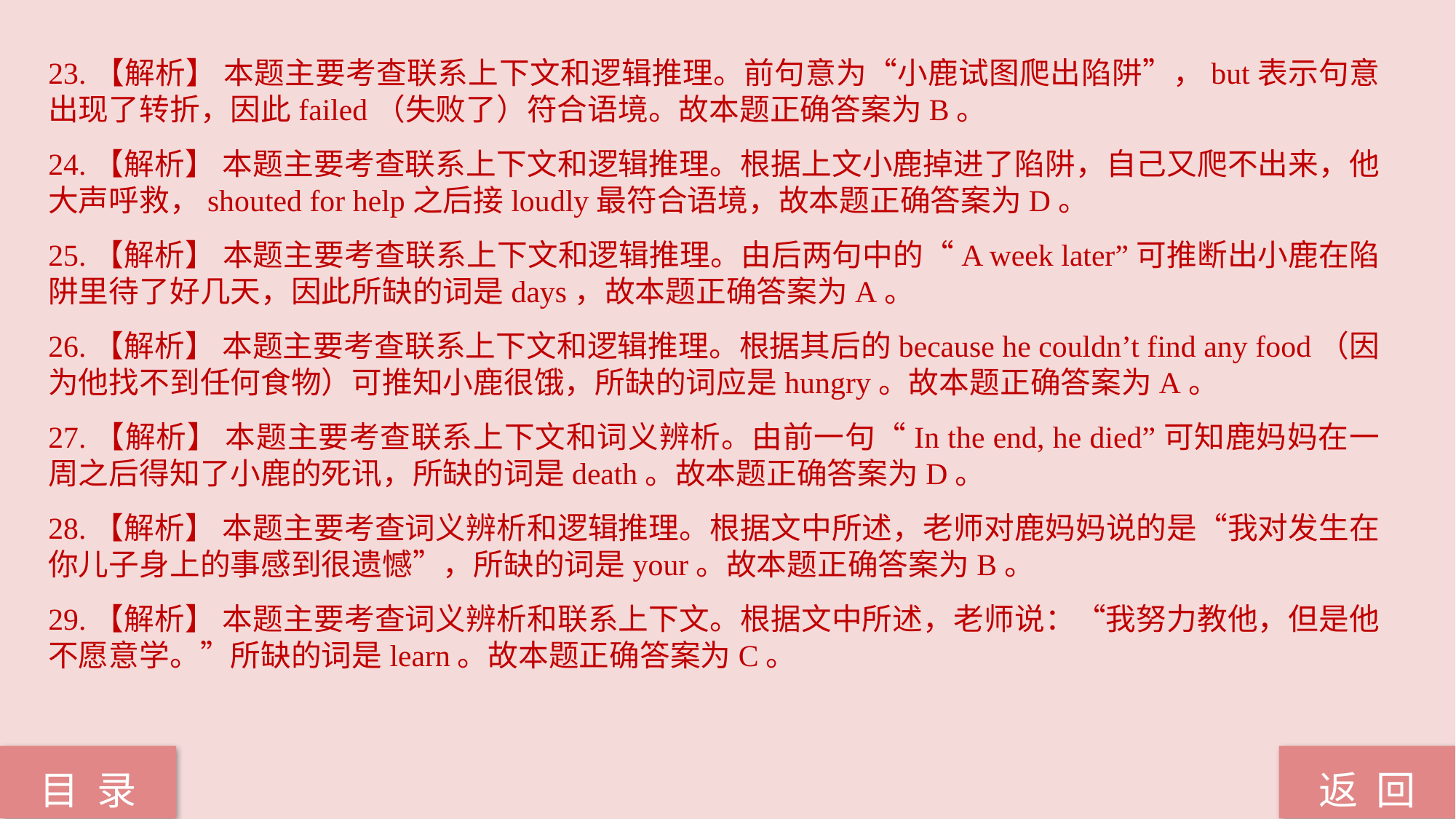

23.【解析】 本题主要考查联系上下文和逻辑推理。前句意为“小鹿试图爬出陷阱”，but表示句意出现了转折，因此failed（失败了）符合语境。故本题正确答案为B。
24.【解析】 本题主要考查联系上下文和逻辑推理。根据上文小鹿掉进了陷阱，自己又爬不出来，他大声呼救，shouted for help之后接loudly最符合语境，故本题正确答案为D。
25.【解析】 本题主要考查联系上下文和逻辑推理。由后两句中的“A week later”可推断出小鹿在陷阱里待了好几天，因此所缺的词是days，故本题正确答案为A。
26.【解析】 本题主要考查联系上下文和逻辑推理。根据其后的because he couldn’t find any food（因为他找不到任何食物）可推知小鹿很饿，所缺的词应是hungry。故本题正确答案为A。
27.【解析】 本题主要考查联系上下文和词义辨析。由前一句“In the end, he died”可知鹿妈妈在一周之后得知了小鹿的死讯，所缺的词是death。故本题正确答案为D。
28.【解析】 本题主要考查词义辨析和逻辑推理。根据文中所述，老师对鹿妈妈说的是“我对发生在你儿子身上的事感到很遗憾”，所缺的词是your。故本题正确答案为B。
29.【解析】 本题主要考查词义辨析和联系上下文。根据文中所述，老师说：“我努力教他，但是他不愿意学。”所缺的词是learn。故本题正确答案为C。
返  回